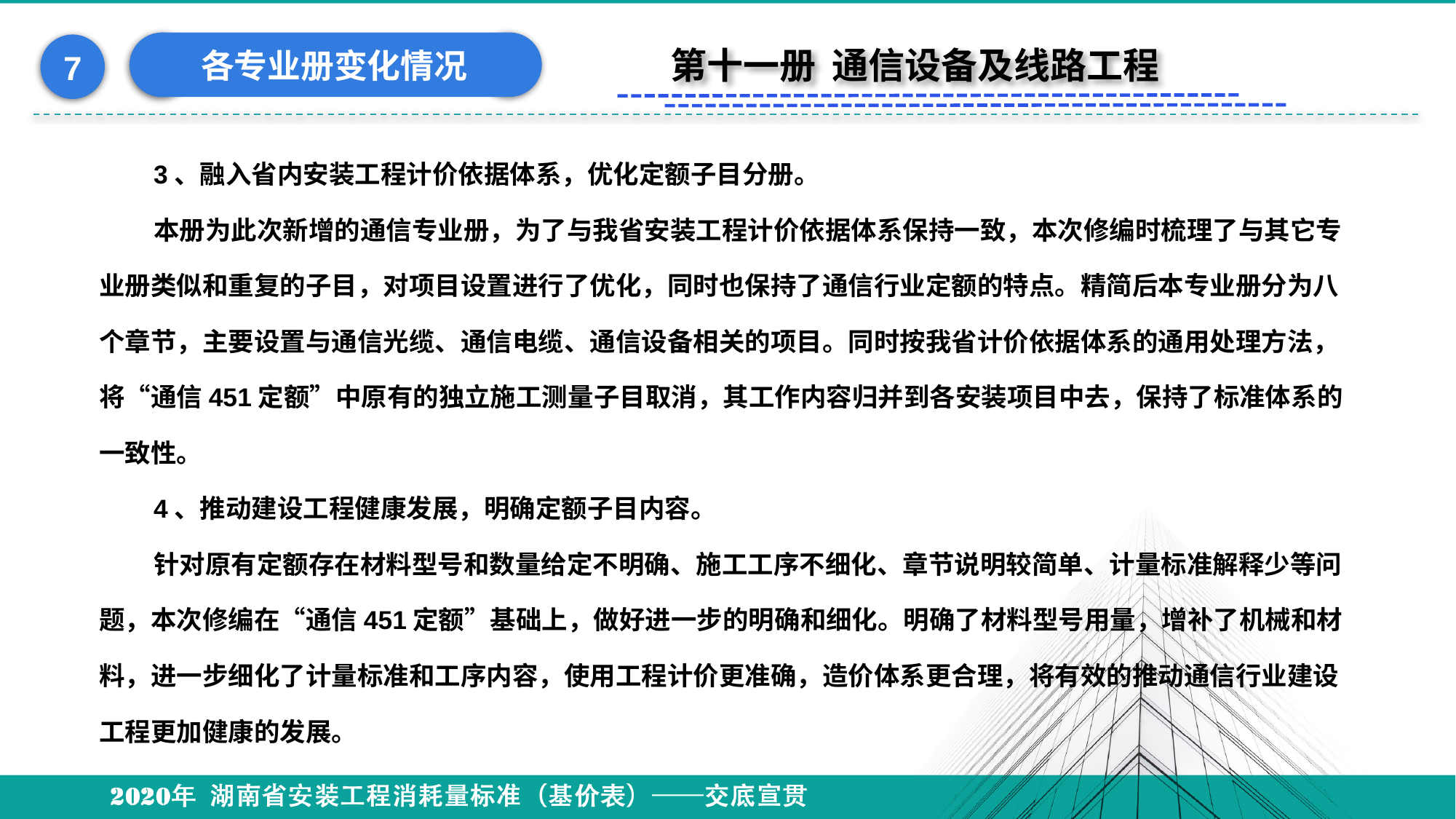

各专业册变化情况

7
第十一册  通信设备及线路工程
3、融入省内安装工程计价依据体系，优化定额子目分册。
本册为此次新增的通信专业册，为了与我省安装工程计价依据体系保持一致，本次修编时梳理了与其它专业册类似和重复的子目，对项目设置进行了优化，同时也保持了通信行业定额的特点。精简后本专业册分为八个章节，主要设置与通信光缆、通信电缆、通信设备相关的项目。同时按我省计价依据体系的通用处理方法，将“通信451定额”中原有的独立施工测量子目取消，其工作内容归并到各安装项目中去，保持了标准体系的一致性。
4、推动建设工程健康发展，明确定额子目内容。
针对原有定额存在材料型号和数量给定不明确、施工工序不细化、章节说明较简单、计量标准解释少等问题，本次修编在“通信451定额”基础上，做好进一步的明确和细化。明确了材料型号用量，增补了机械和材料，进一步细化了计量标准和工序内容，使用工程计价更准确，造价体系更合理，将有效的推动通信行业建设工程更加健康的发展。